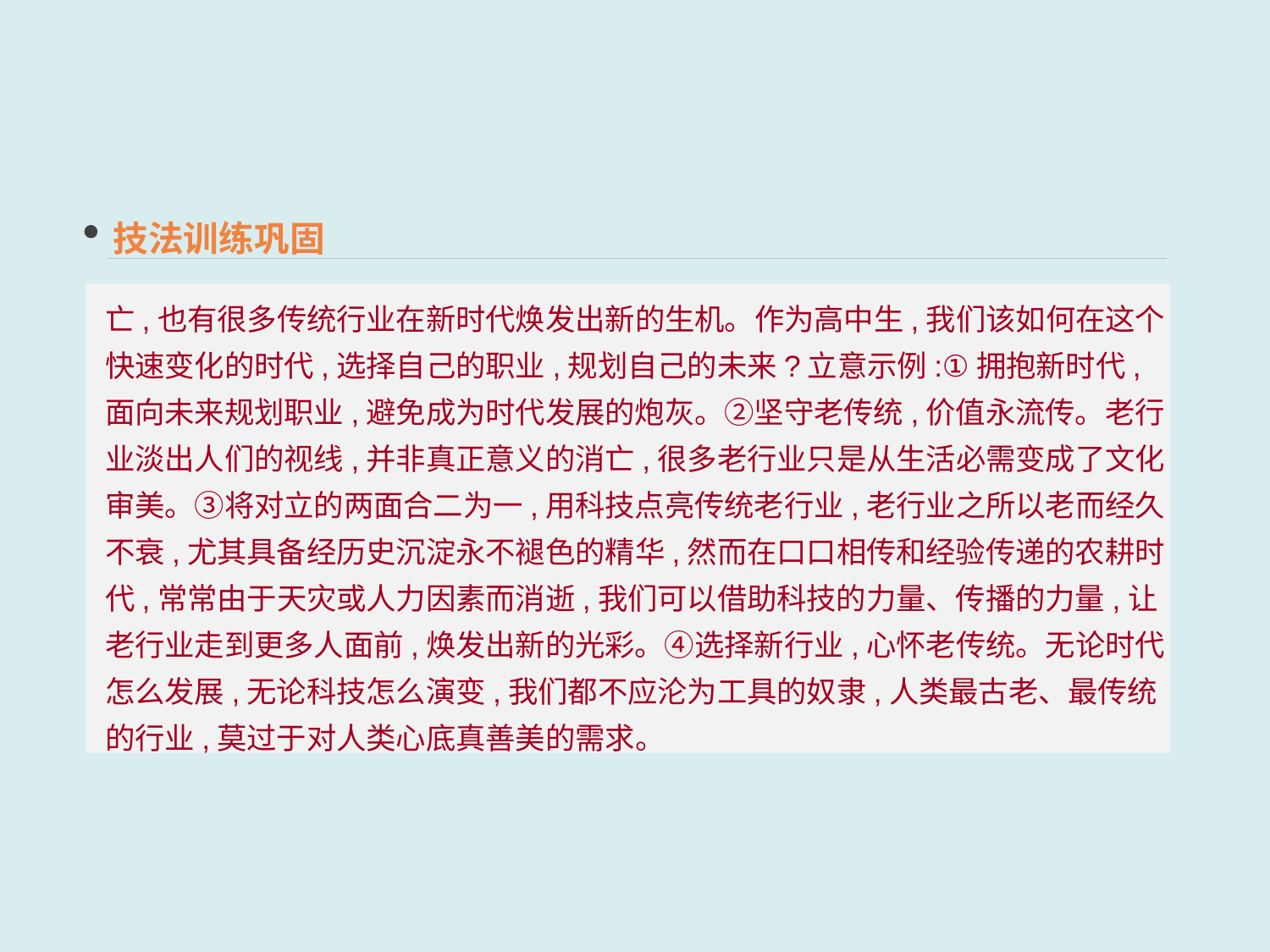

技法训练巩固

亡,也有很多传统行业在新时代焕发出新的生机。作为高中生,我们该如何在这个快速变化的时代,选择自己的职业,规划自己的未来?立意示例:①拥抱新时代,面向未来规划职业,避免成为时代发展的炮灰。②坚守老传统,价值永流传。老行业淡出人们的视线,并非真正意义的消亡,很多老行业只是从生活必需变成了文化审美。③将对立的两面合二为一,用科技点亮传统老行业,老行业之所以老而经久不衰,尤其具备经历史沉淀永不褪色的精华,然而在口口相传和经验传递的农耕时代,常常由于天灾或人力因素而消逝,我们可以借助科技的力量、传播的力量,让老行业走到更多人面前,焕发出新的光彩。④选择新行业,心怀老传统。无论时代怎么发展,无论科技怎么演变,我们都不应沦为工具的奴隶,人类最古老、最传统的行业,莫过于对人类心底真善美的需求。